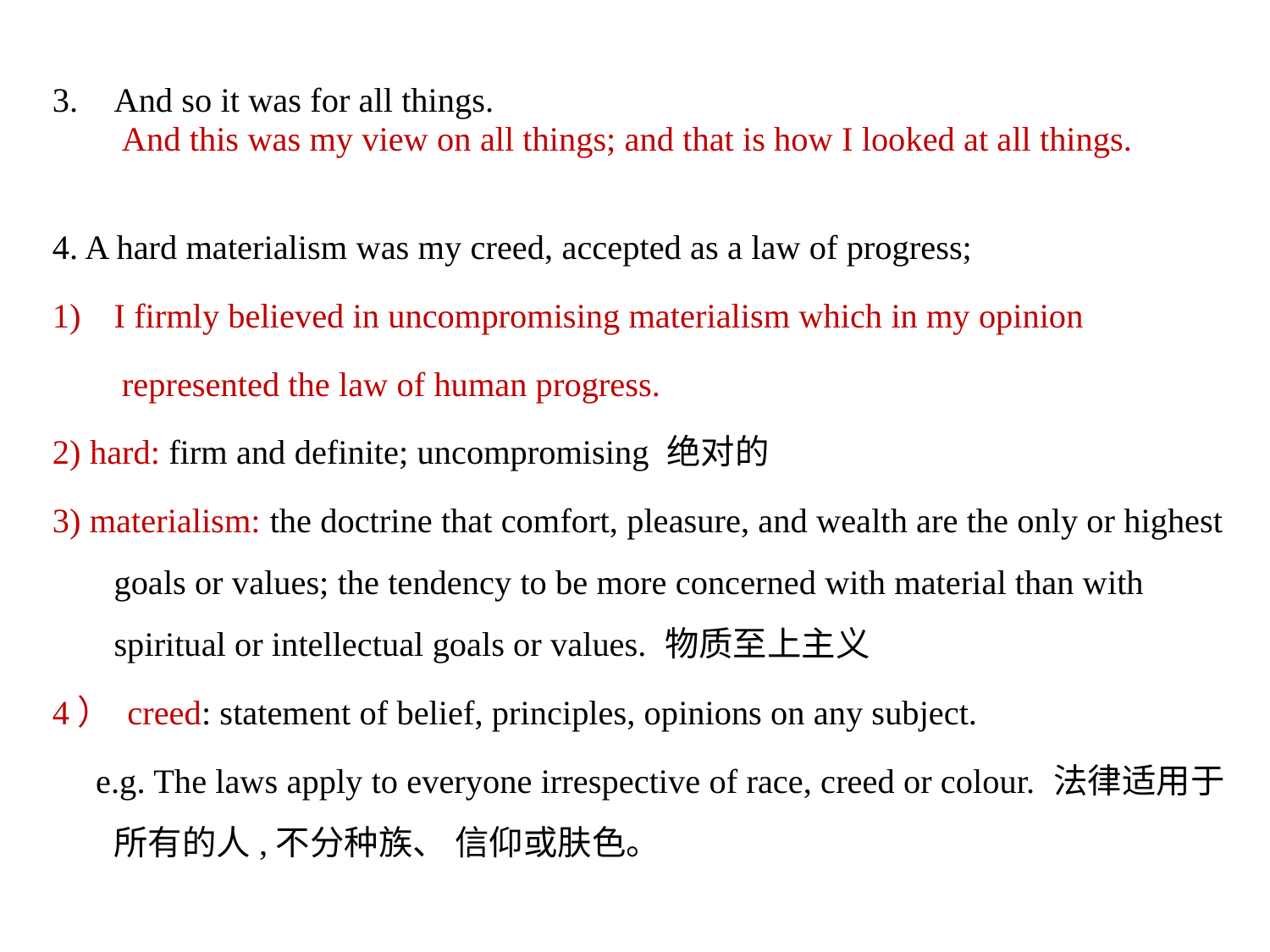

And so it was for all things.
        And this was my view on all things; and that is how I looked at all things.

4. A hard materialism was my creed, accepted as a law of progress;
I firmly believed in uncompromising materialism which in my opinion
        represented the law of human progress.
2) hard: firm and definite; uncompromising 绝对的
3) materialism: the doctrine that comfort, pleasure, and wealth are the only or highest goals or values; the tendency to be more concerned with material than with spiritual or intellectual goals or values. 物质至上主义
4） creed: statement of belief, principles, opinions on any subject.
     e.g. The laws apply to everyone irrespective of race, creed or colour. 法律适用于所有的人,不分种族、 信仰或肤色。